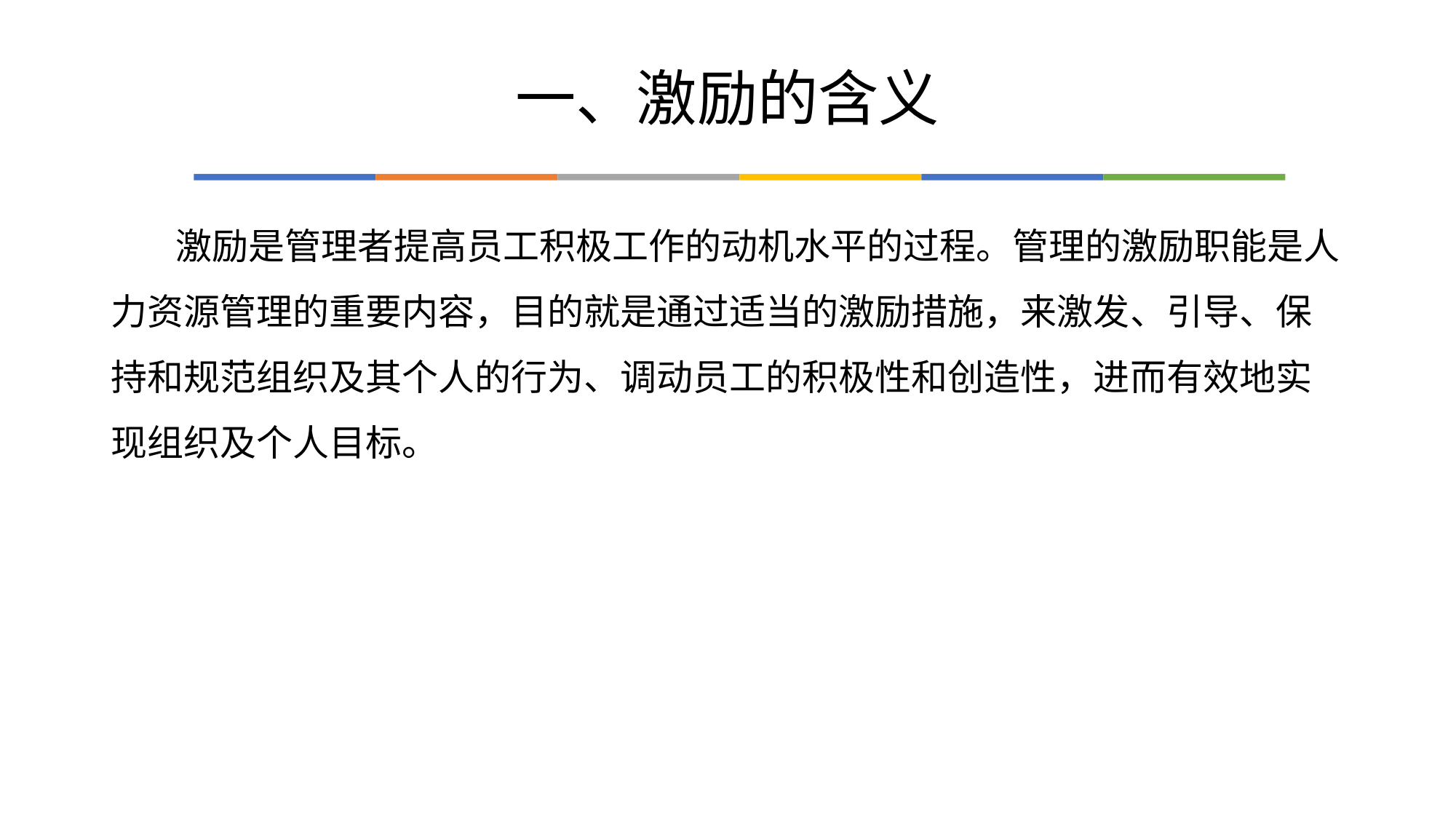

# 一、激励的含义
激励是管理者提高员工积极工作的动机水平的过程。管理的激励职能是人力资源管理的重要内容，目的就是通过适当的激励措施，来激发、引导、保持和规范组织及其个人的行为、调动员工的积极性和创造性，进而有效地实现组织及个人目标。